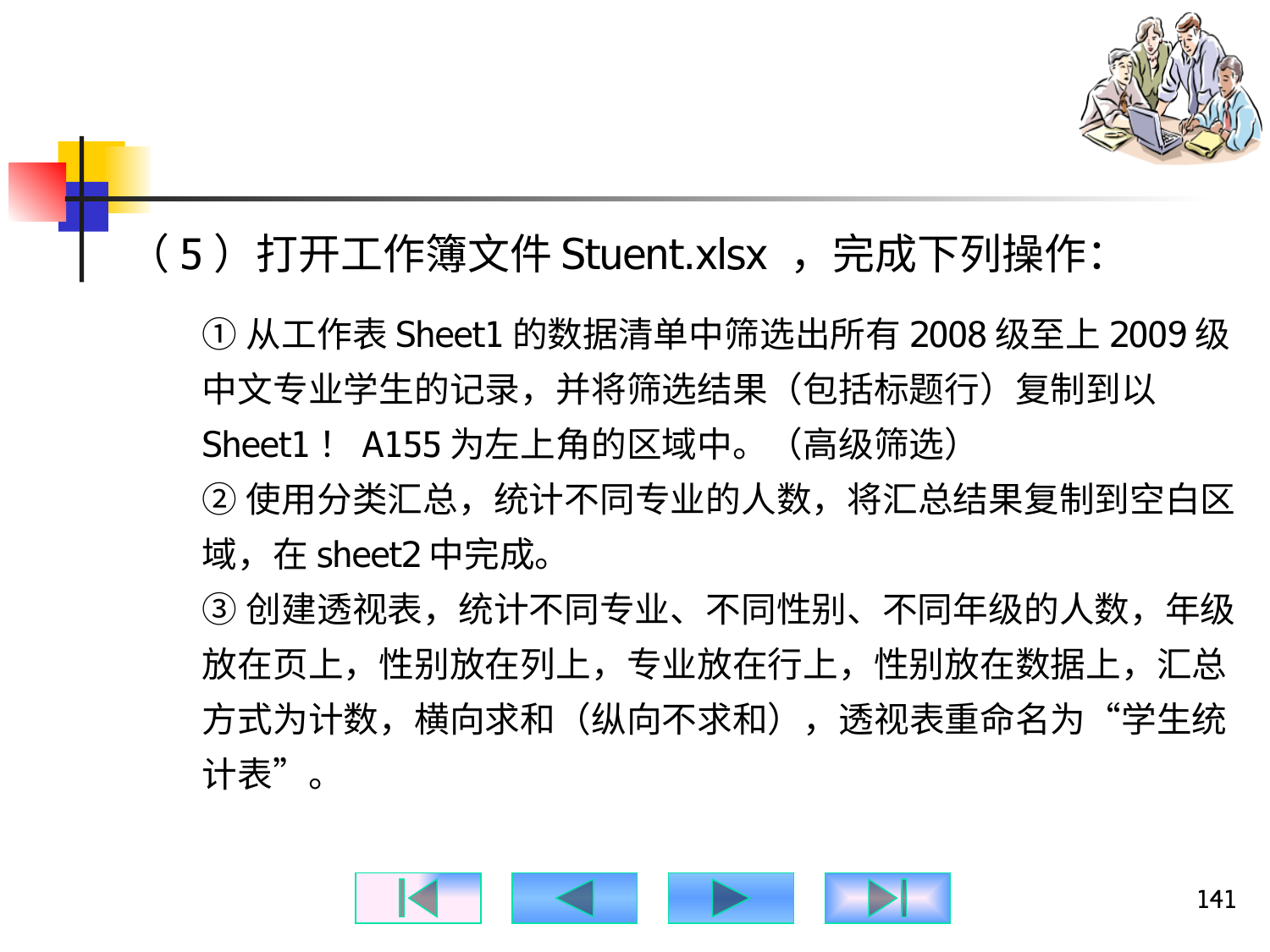

#
（5）打开工作簿文件Stuent.xlsx ，完成下列操作：
①从工作表Sheet1的数据清单中筛选出所有2008级至上2009级中文专业学生的记录，并将筛选结果（包括标题行）复制到以Sheet1！A155为左上角的区域中。（高级筛选）
②使用分类汇总，统计不同专业的人数，将汇总结果复制到空白区域，在sheet2中完成。
③创建透视表，统计不同专业、不同性别、不同年级的人数，年级放在页上，性别放在列上，专业放在行上，性别放在数据上，汇总方式为计数，横向求和（纵向不求和），透视表重命名为“学生统计表”。

141